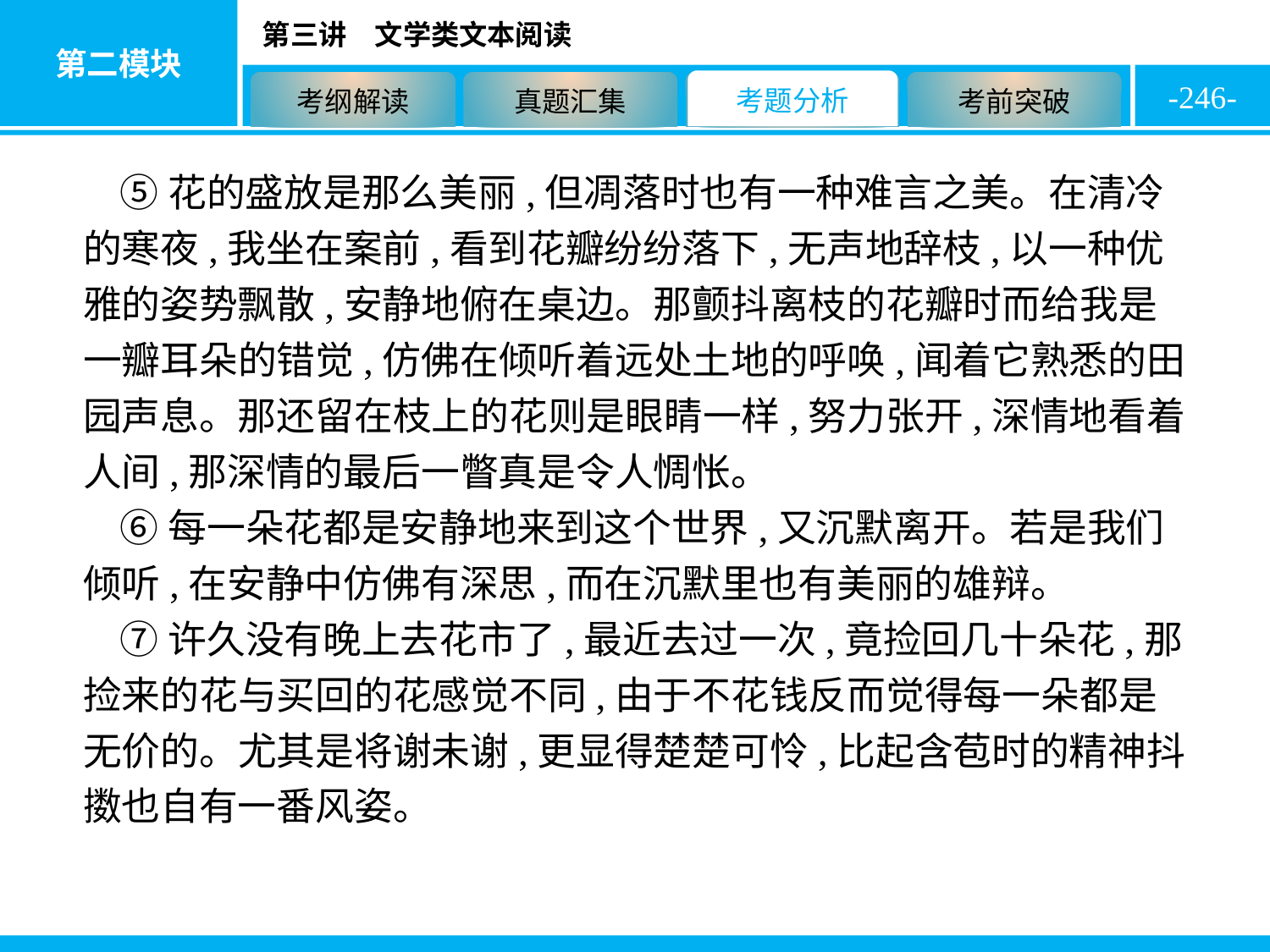

-246-
⑤花的盛放是那么美丽,但凋落时也有一种难言之美。在清冷的寒夜,我坐在案前,看到花瓣纷纷落下,无声地辞枝,以一种优雅的姿势飘散,安静地俯在桌边。那颤抖离枝的花瓣时而给我是一瓣耳朵的错觉,仿佛在倾听着远处土地的呼唤,闻着它熟悉的田园声息。那还留在枝上的花则是眼睛一样,努力张开,深情地看着人间,那深情的最后一瞥真是令人惆怅。
⑥每一朵花都是安静地来到这个世界,又沉默离开。若是我们倾听,在安静中仿佛有深思,而在沉默里也有美丽的雄辩。
⑦许久没有晚上去花市了,最近去过一次,竟捡回几十朵花,那捡来的花与买回的花感觉不同,由于不花钱反而觉得每一朵都是无价的。尤其是将谢未谢,更显得楚楚可怜,比起含苞时的精神抖擞也自有一番风姿。